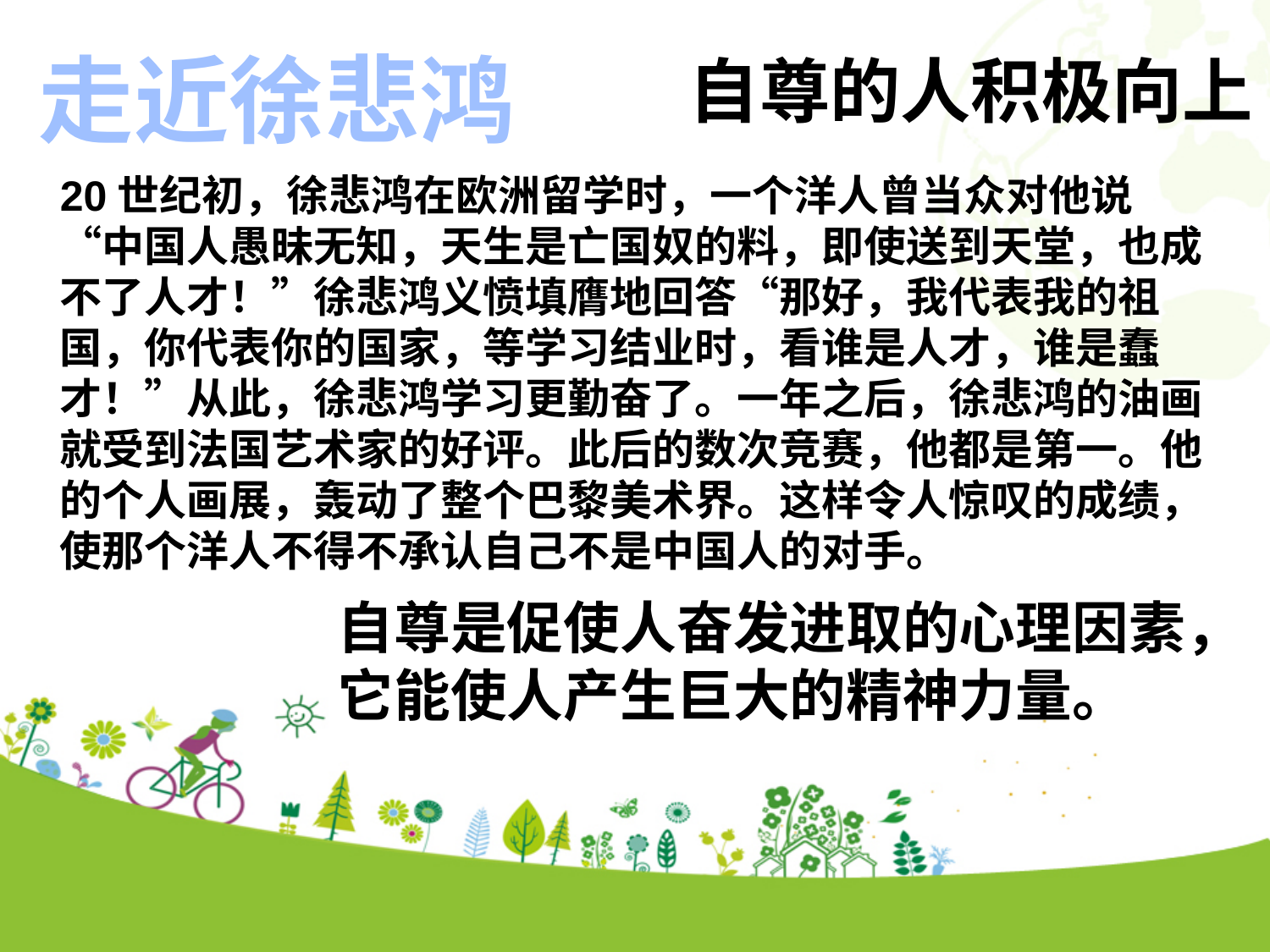

走近徐悲鸿
自尊的人积极向上
20世纪初，徐悲鸿在欧洲留学时，一个洋人曾当众对他说“中国人愚昧无知，天生是亡国奴的料，即使送到天堂，也成不了人才！”徐悲鸿义愤填膺地回答“那好，我代表我的祖国，你代表你的国家，等学习结业时，看谁是人才，谁是蠢才！”从此，徐悲鸿学习更勤奋了。一年之后，徐悲鸿的油画就受到法国艺术家的好评。此后的数次竞赛，他都是第一。他的个人画展，轰动了整个巴黎美术界。这样令人惊叹的成绩，使那个洋人不得不承认自己不是中国人的对手。
点击添加文本
点击添加文本
自尊是促使人奋发进取的心理因素，它能使人产生巨大的精神力量。
点击添加文本
点击添加文本